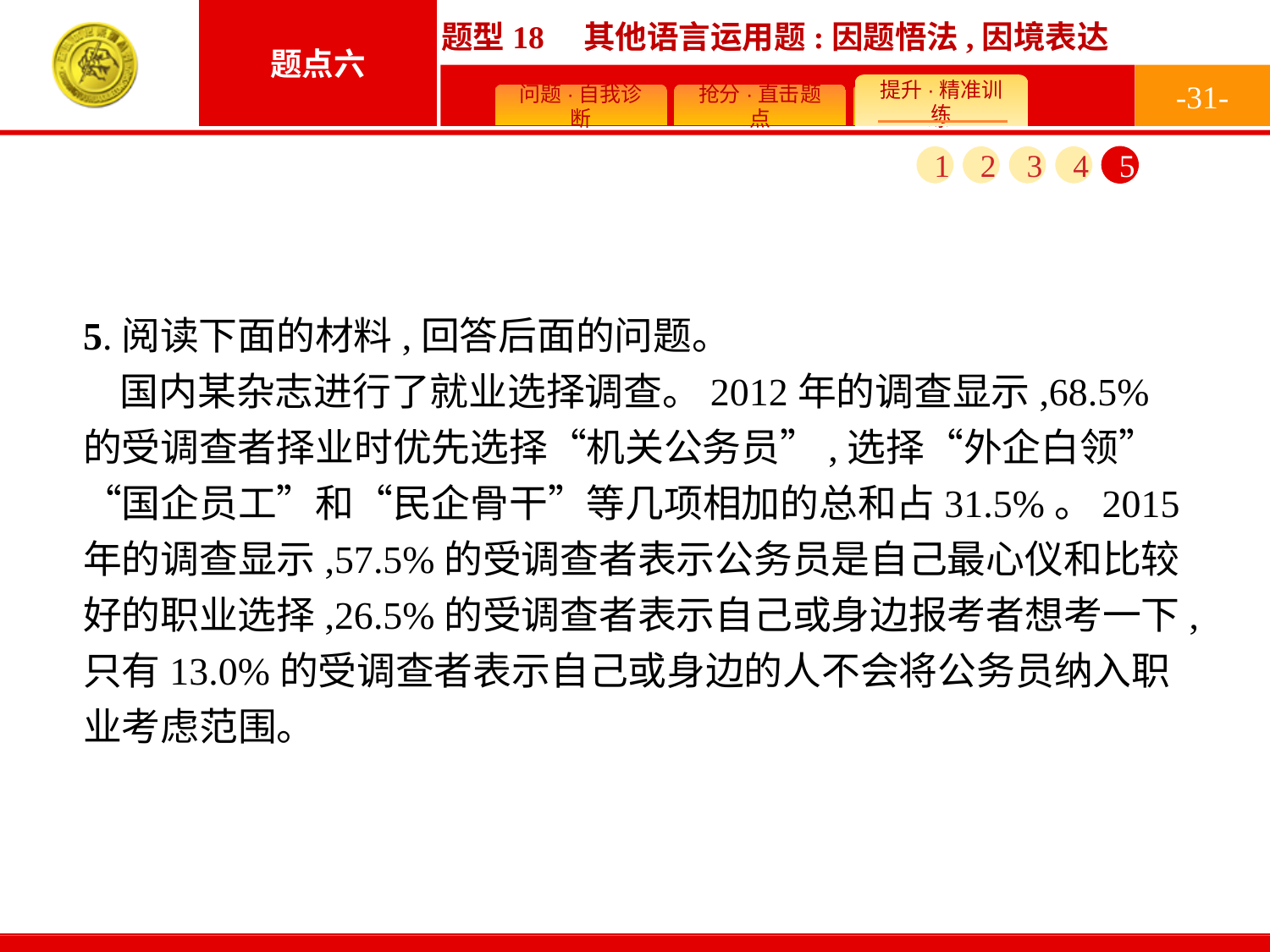

-31-
1
2
3
4
5
5.阅读下面的材料,回答后面的问题。
国内某杂志进行了就业选择调查。2012年的调查显示,68.5%的受调查者择业时优先选择“机关公务员”,选择“外企白领”“国企员工”和“民企骨干”等几项相加的总和占31.5%。2015年的调查显示,57.5%的受调查者表示公务员是自己最心仪和比较好的职业选择,26.5%的受调查者表示自己或身边报考者想考一下,只有13.0%的受调查者表示自己或身边的人不会将公务员纳入职业考虑范围。